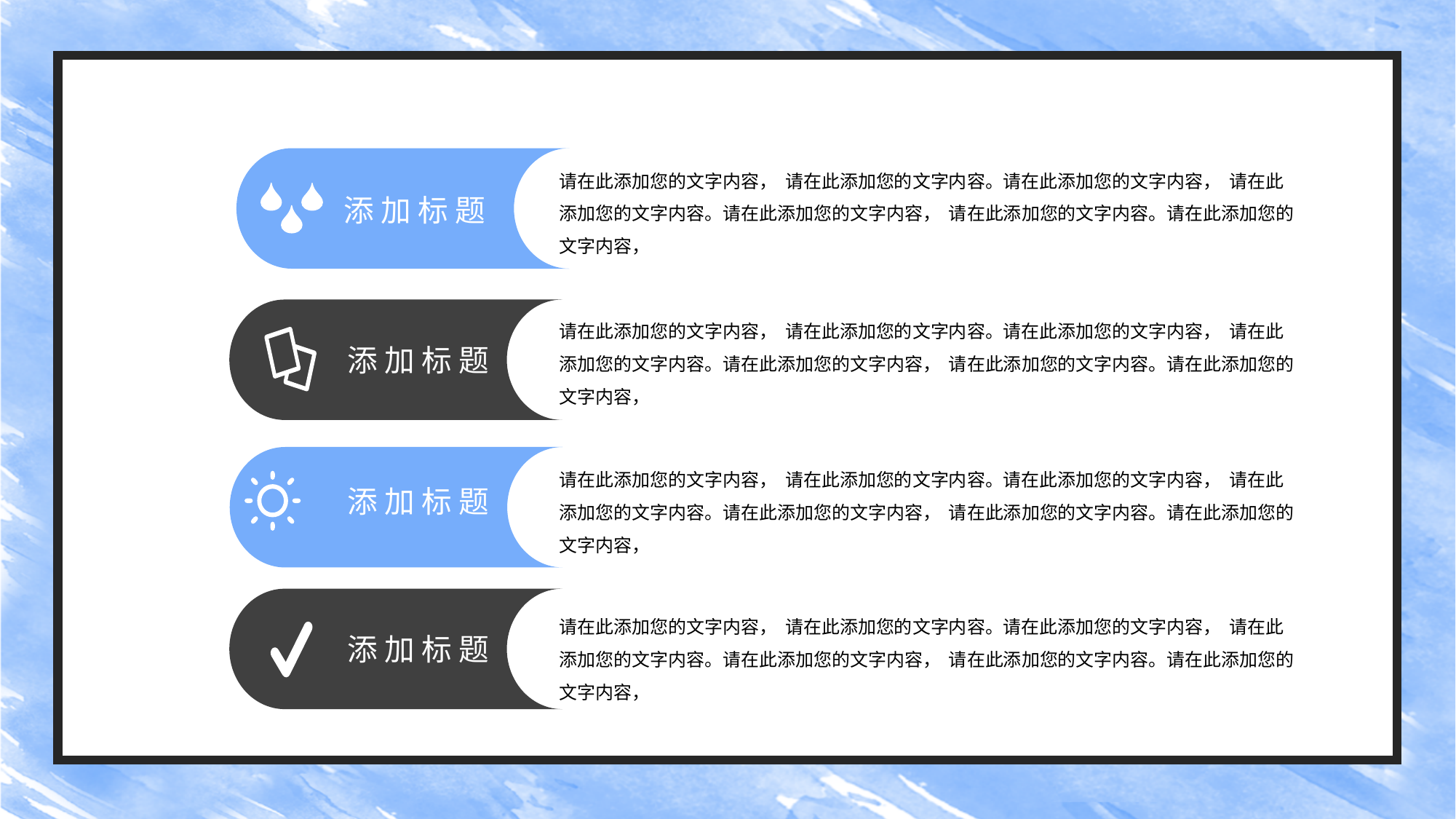

请在此添加您的文字内容，  请在此添加您的文字内容。请在此添加您的文字内容，  请在此添加您的文字内容。请在此添加您的文字内容，  请在此添加您的文字内容。请在此添加您的文字内容，

添 加 标 题

请在此添加您的文字内容，  请在此添加您的文字内容。请在此添加您的文字内容，  请在此添加您的文字内容。请在此添加您的文字内容，  请在此添加您的文字内容。请在此添加您的文字内容，

添 加 标 题

请在此添加您的文字内容，  请在此添加您的文字内容。请在此添加您的文字内容，  请在此添加您的文字内容。请在此添加您的文字内容，  请在此添加您的文字内容。请在此添加您的文字内容，

添 加 标 题

请在此添加您的文字内容，  请在此添加您的文字内容。请在此添加您的文字内容，  请在此添加您的文字内容。请在此添加您的文字内容，  请在此添加您的文字内容。请在此添加您的文字内容，

添 加 标 题